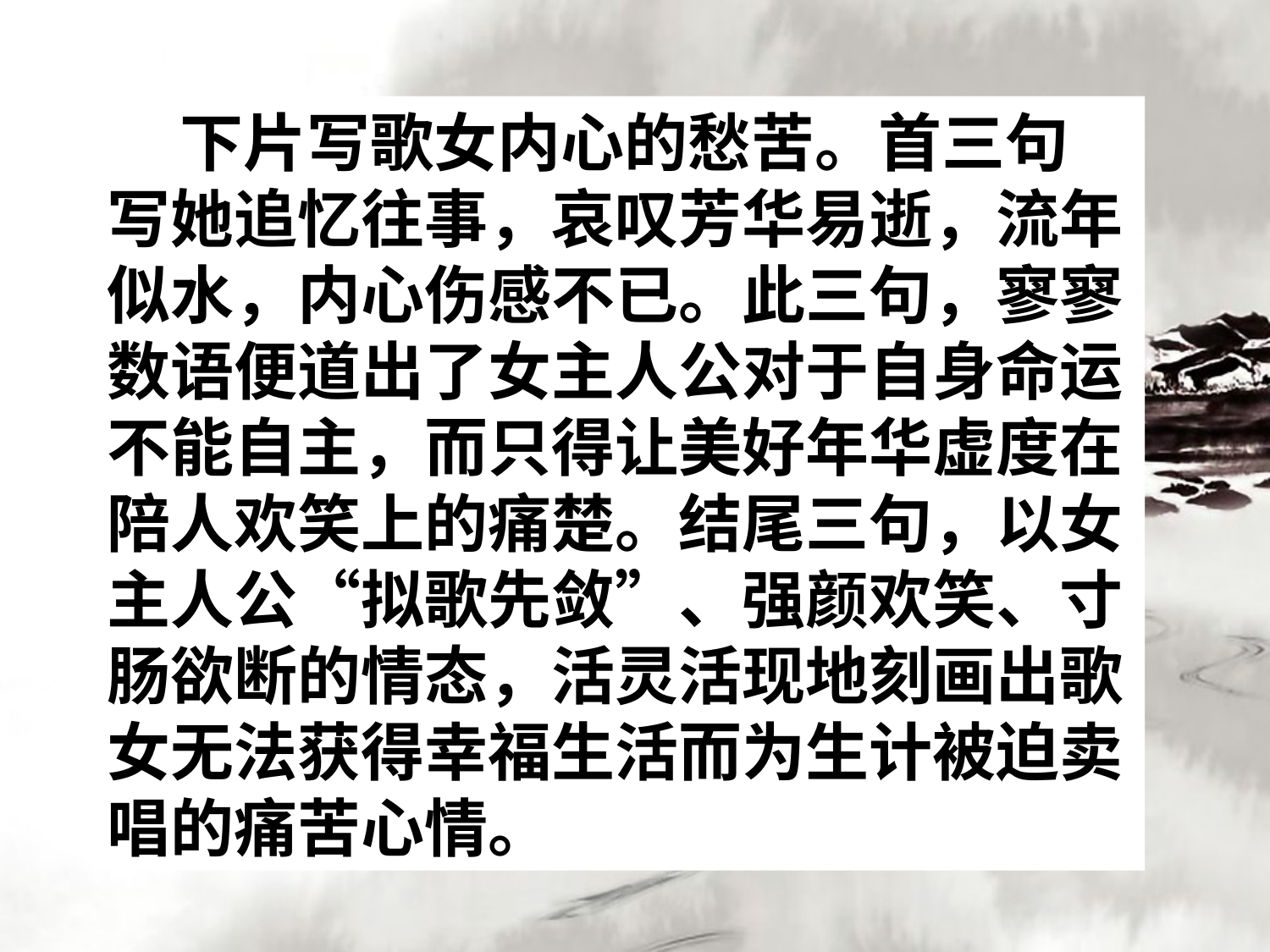

下片写歌女内心的愁苦。首三句写她追忆往事，哀叹芳华易逝，流年似水，内心伤感不已。此三句，寥寥数语便道出了女主人公对于自身命运不能自主，而只得让美好年华虚度在陪人欢笑上的痛楚。结尾三句，以女主人公“拟歌先敛”、强颜欢笑、寸肠欲断的情态，活灵活现地刻画出歌女无法获得幸福生活而为生计被迫卖唱的痛苦心情。